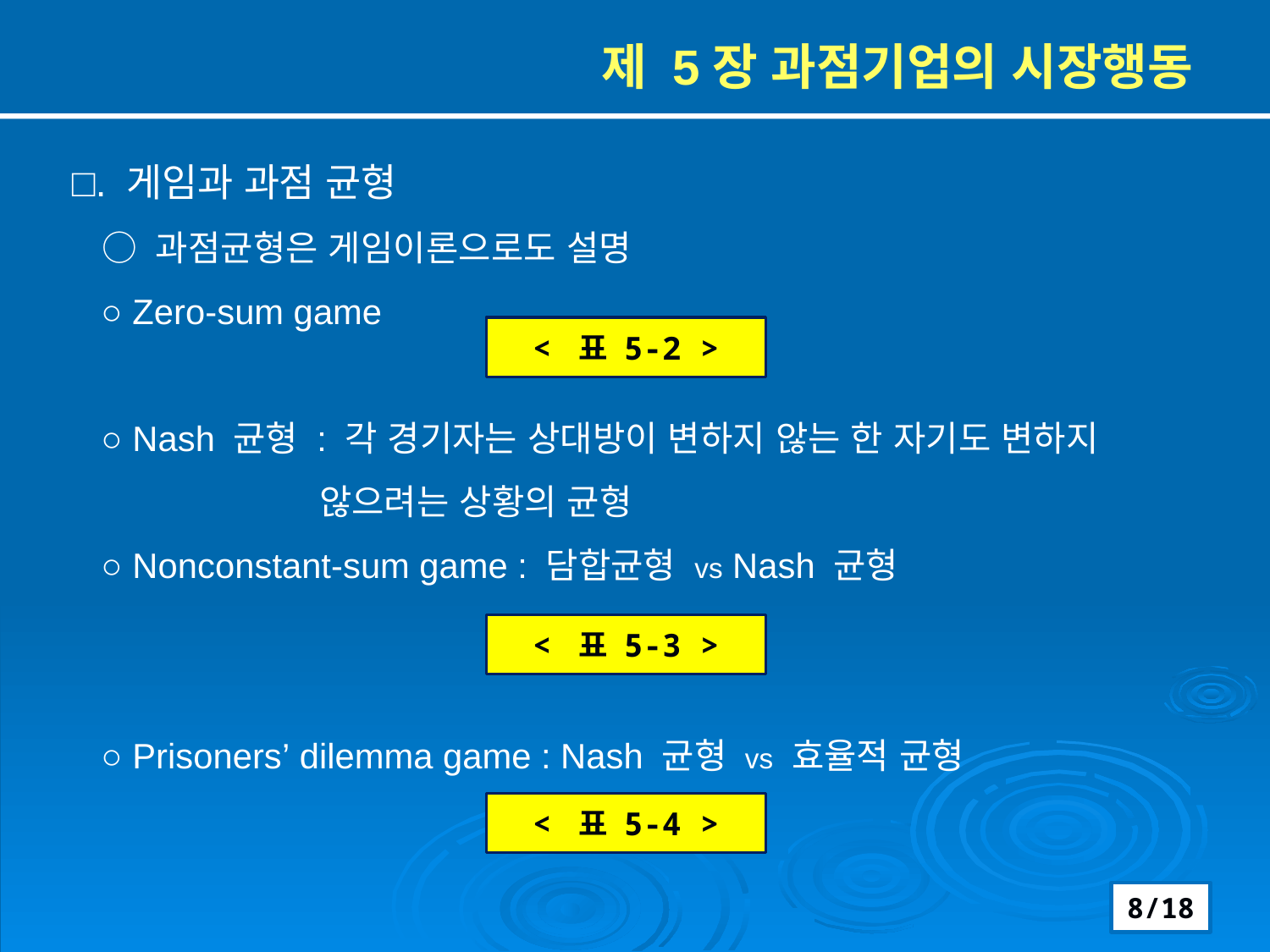

제 5장 과점기업의 시장행동

□. 게임과 과점 균형
   ○ 과점균형은 게임이론으로도 설명
   ○ Zero-sum game

   ○ Nash 균형 : 각 경기자는 상대방이 변하지 않는 한 자기도 변하지
                        않으려는 상황의 균형
   ○ Nonconstant-sum game : 담합균형 vs Nash 균형

   ○ Prisoners’ dilemma game : Nash 균형 vs 효율적 균형

< 표 5-2 >
< 표 5-3 >
< 표 5-4 >
8/18